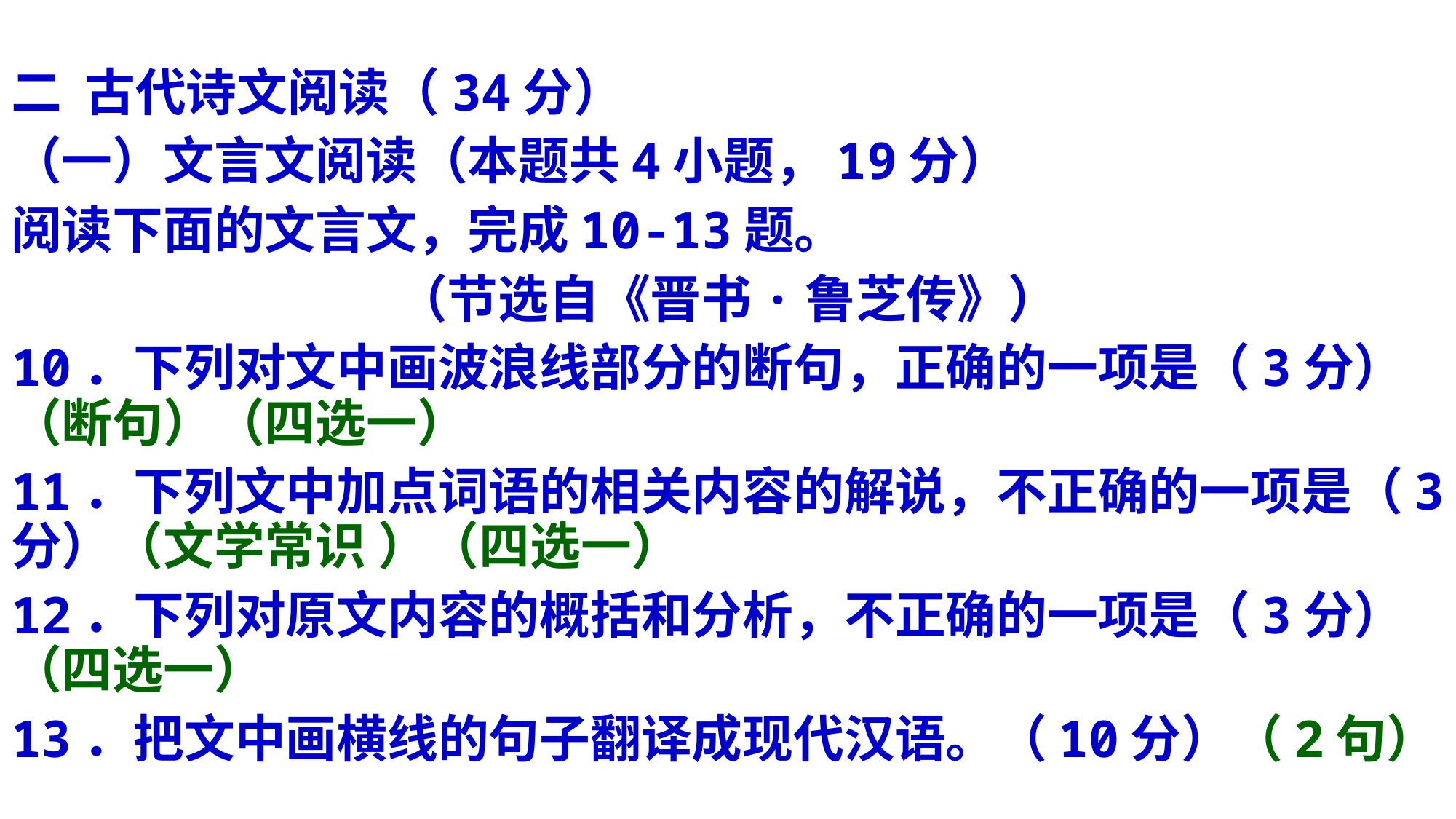

二  古代诗文阅读（34分）
（一）文言文阅读（本题共4小题，19分）
阅读下面的文言文，完成10-13题。
（节选自《晋书·鲁芝传》）
10．下列对文中画波浪线部分的断句，正确的一项是（3分）（断句）（四选一）
11．下列文中加点词语的相关内容的解说，不正确的一项是（3分）（文学常识 ）（四选一）
12．下列对原文内容的概括和分析，不正确的一项是（3分）（四选一）
13．把文中画横线的句子翻译成现代汉语。（10分）（2句）

#